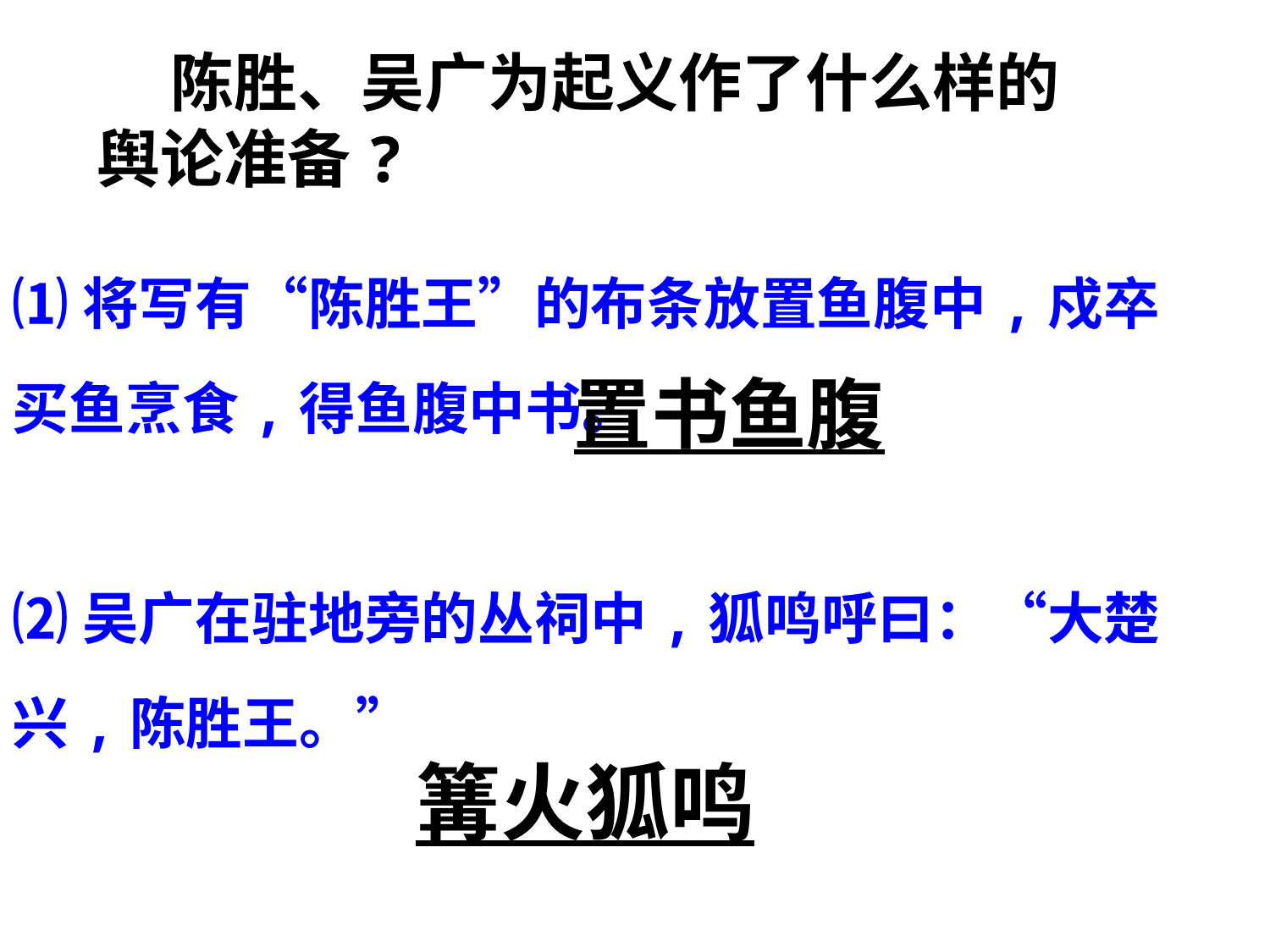

陈胜、吴广为起义作了什么样的舆论准备?
⑴将写有“陈胜王”的布条放置鱼腹中,戍卒买鱼烹食,得鱼腹中书。

⑵吴广在驻地旁的丛祠中,狐鸣呼曰：“大楚兴,陈胜王。”
置书鱼腹
篝火狐鸣